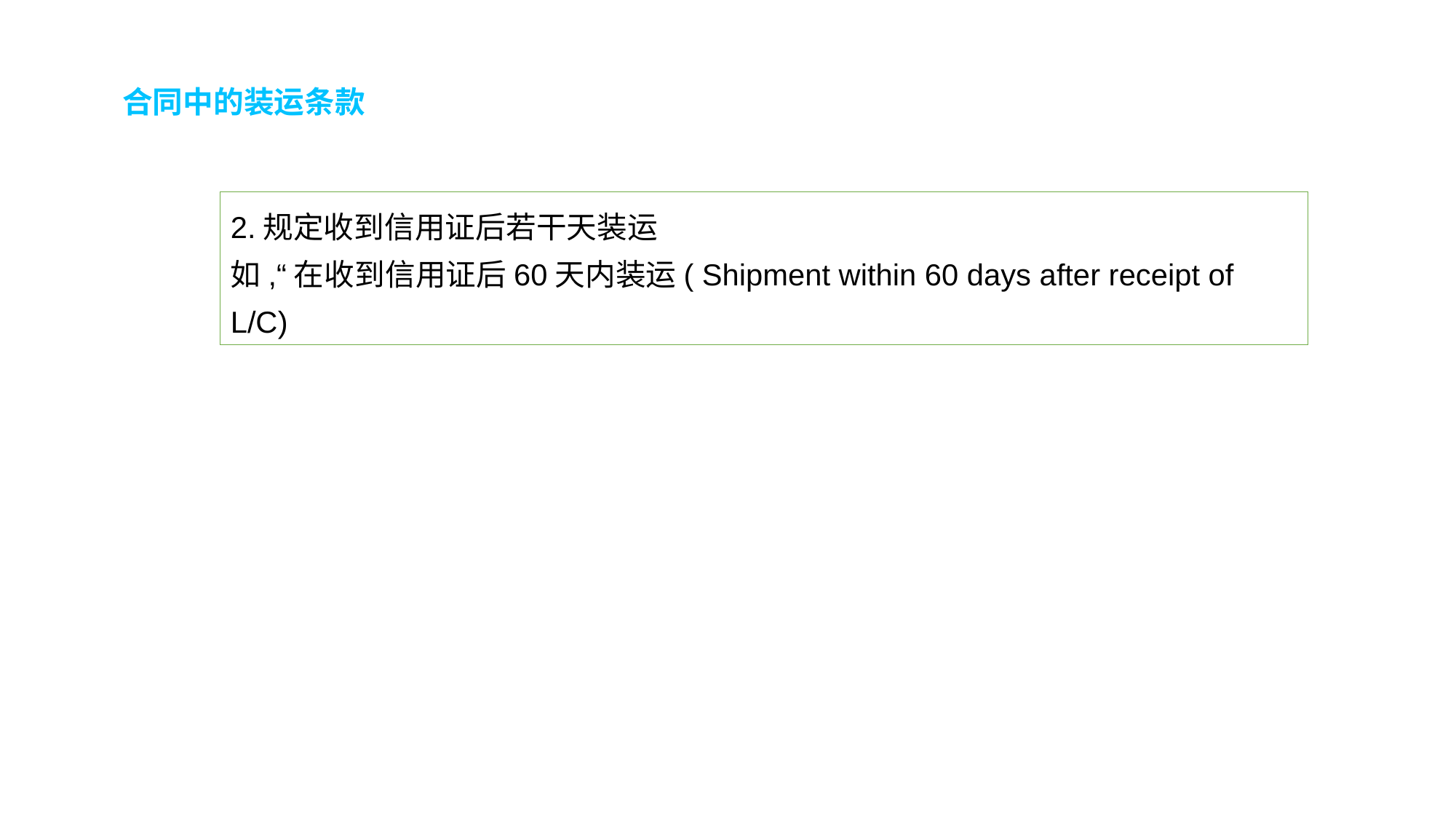

合同中的装运条款
2.规定收到信用证后若干天装运
如,“在收到信用证后60天内装运( Shipment within 60 days after receipt of L/C)